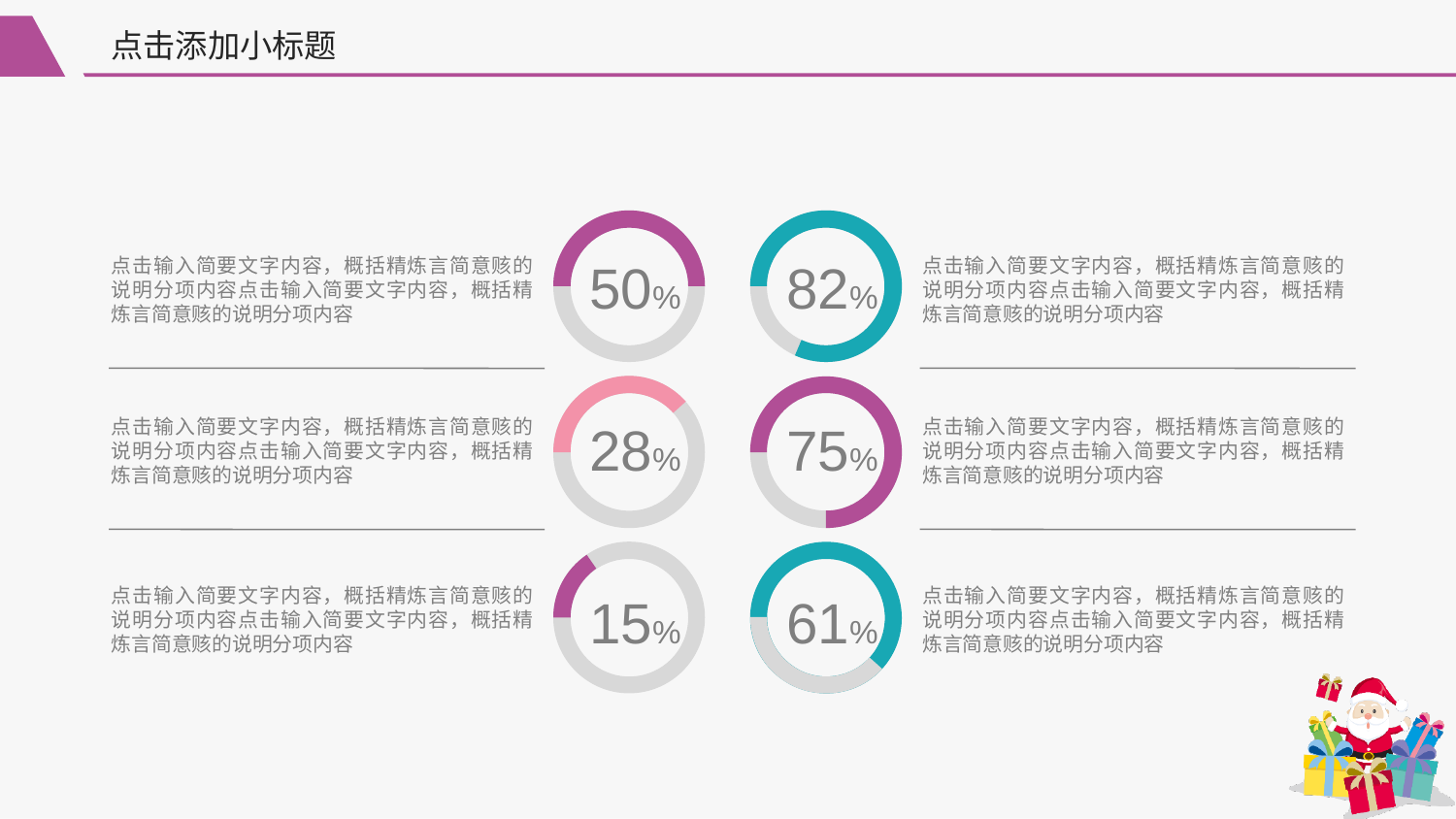

点击添加小标题

50%

82%
点击输入简要文字内容，概括精炼言简意赅的说明分项内容点击输入简要文字内容，概括精炼言简意赅的说明分项内容
点击输入简要文字内容，概括精炼言简意赅的说明分项内容点击输入简要文字内容，概括精炼言简意赅的说明分项内容

28%

75%
点击输入简要文字内容，概括精炼言简意赅的说明分项内容点击输入简要文字内容，概括精炼言简意赅的说明分项内容
点击输入简要文字内容，概括精炼言简意赅的说明分项内容点击输入简要文字内容，概括精炼言简意赅的说明分项内容

61%

15%
点击输入简要文字内容，概括精炼言简意赅的说明分项内容点击输入简要文字内容，概括精炼言简意赅的说明分项内容
点击输入简要文字内容，概括精炼言简意赅的说明分项内容点击输入简要文字内容，概括精炼言简意赅的说明分项内容